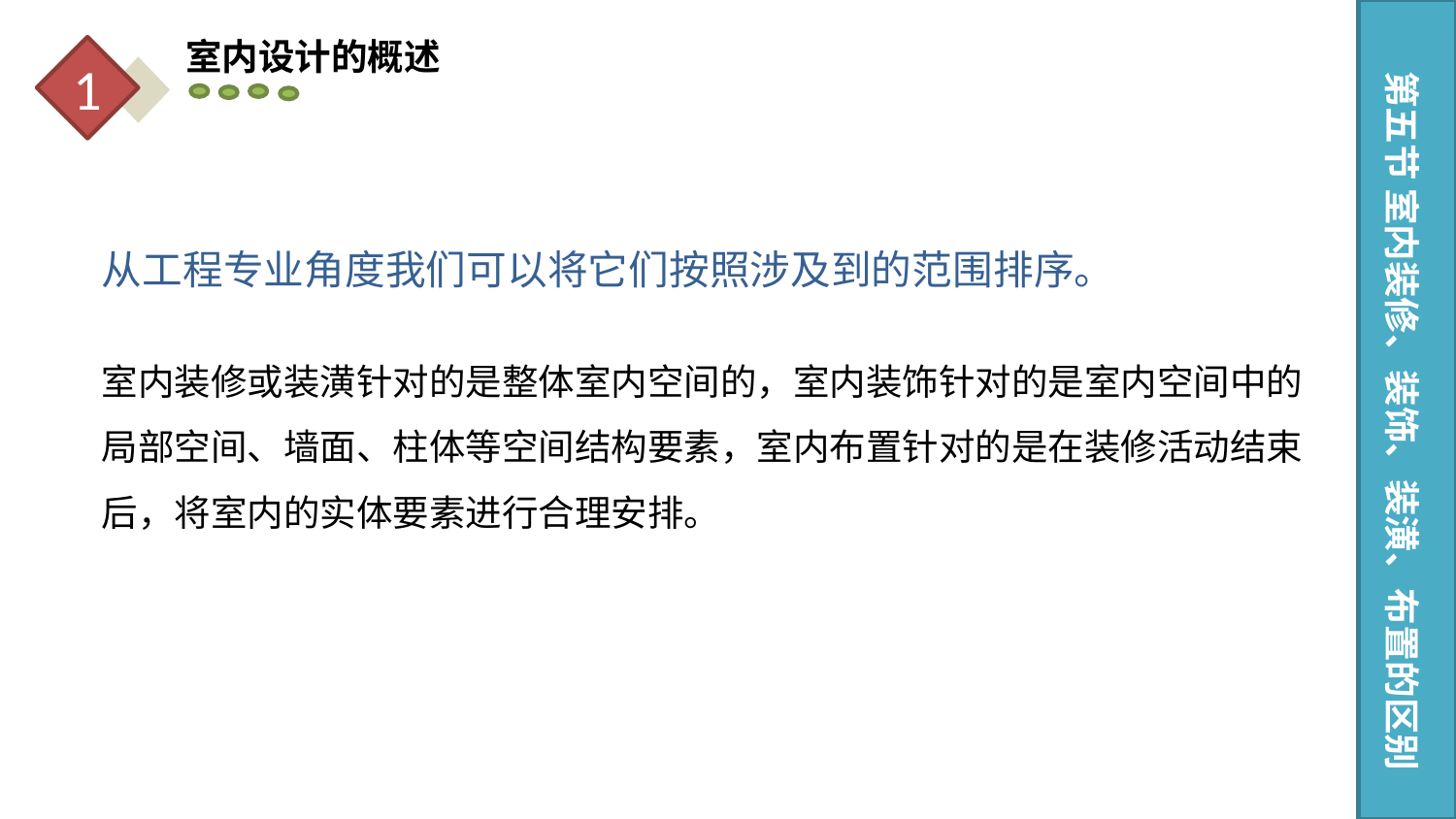

室内设计的概述
1

第五节 室内装修、装饰、装潢、布置的区别

从工程专业角度我们可以将它们按照涉及到的范围排序。

室内装修或装潢针对的是整体室内空间的，室内装饰针对的是室内空间中的局部空间、墙面、柱体等空间结构要素，室内布置针对的是在装修活动结束后，将室内的实体要素进行合理安排。